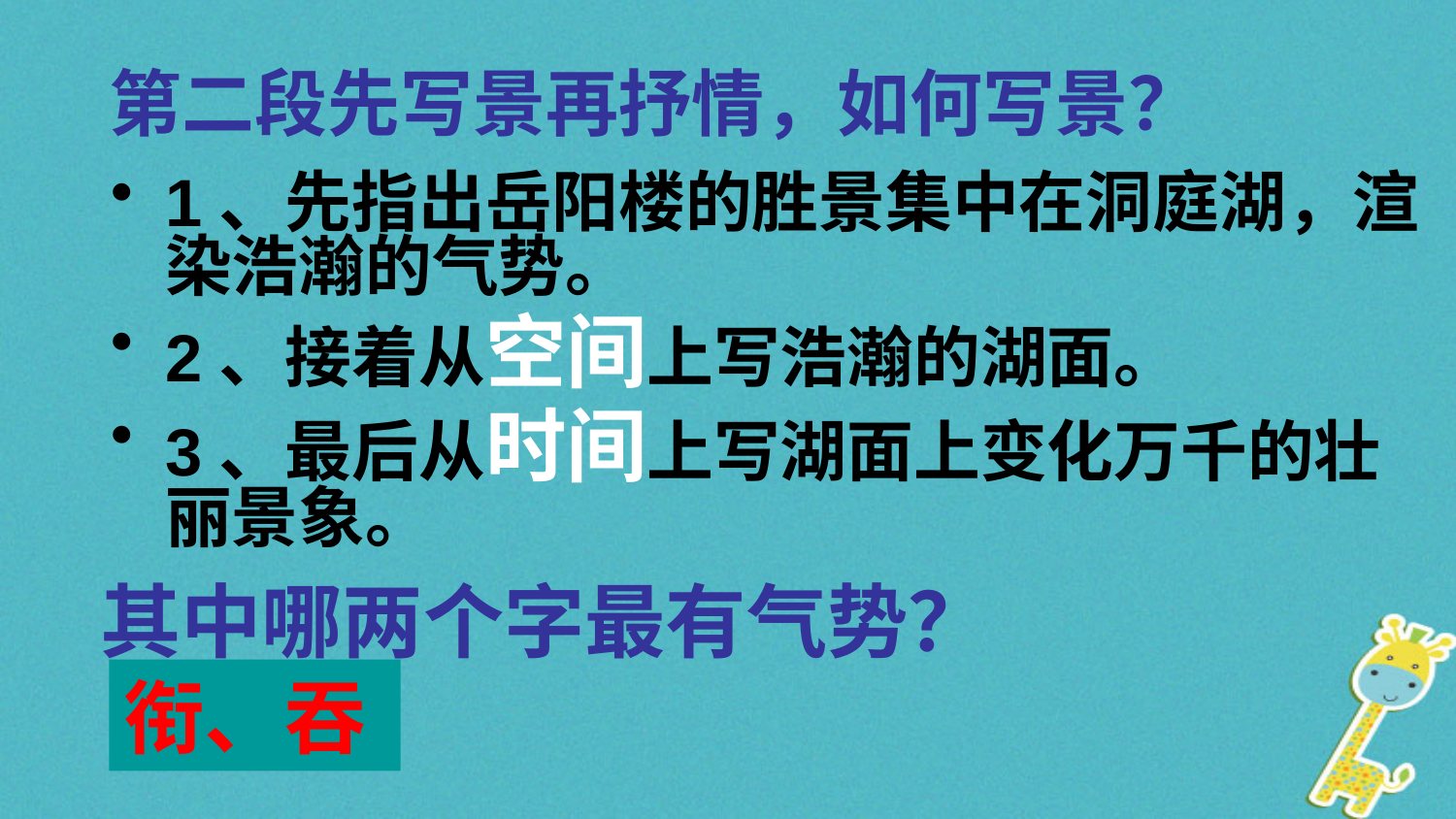

# 第二段先写景再抒情，如何写景？
1、先指出岳阳楼的胜景集中在洞庭湖，渲染浩瀚的气势。
2、接着从空间上写浩瀚的湖面。
3、最后从时间上写湖面上变化万千的壮丽景象。
其中哪两个字最有气势？
衔、吞